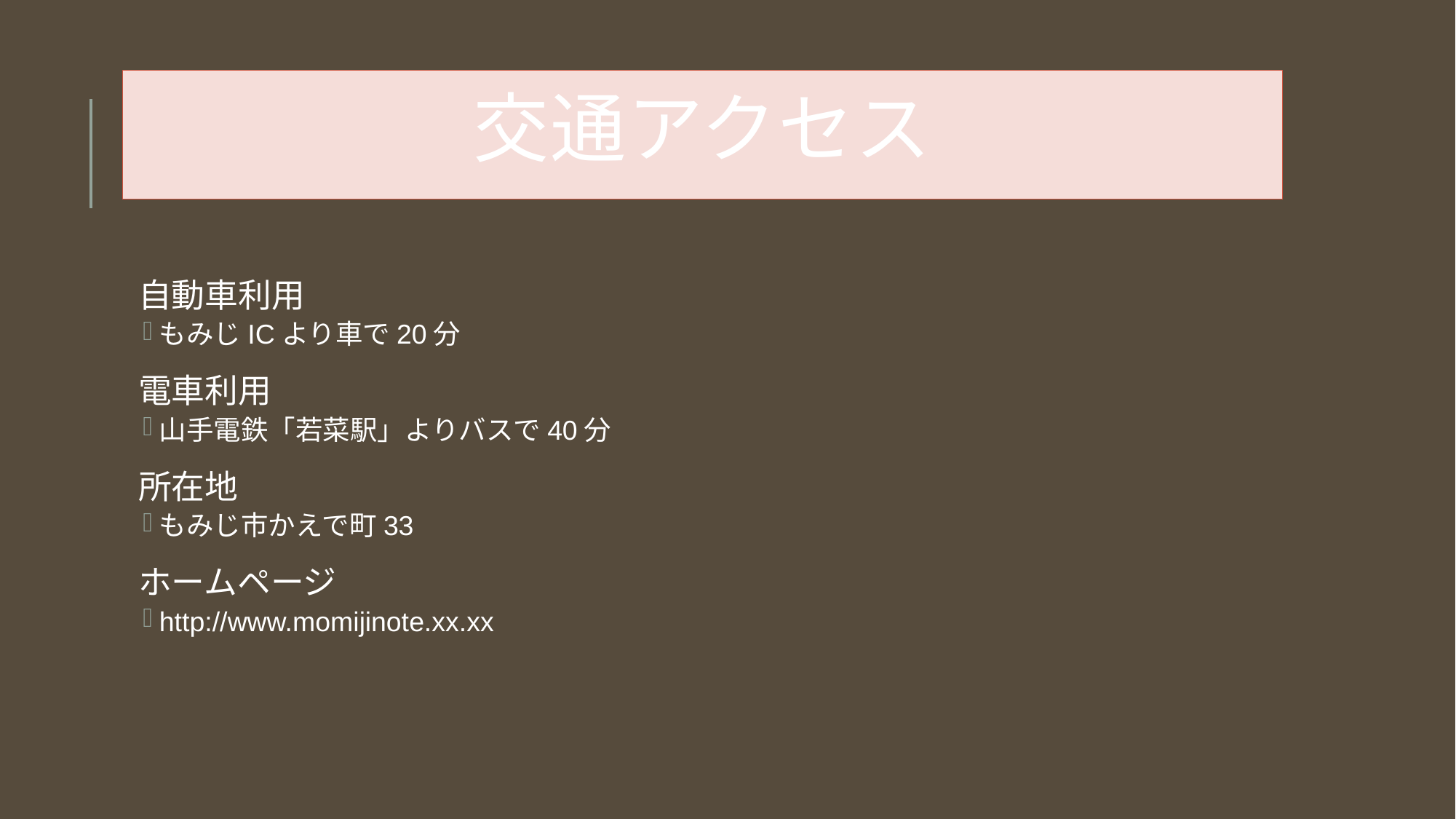

# 交通アクセス
自動車利用
もみじICより車で20分
電車利用
山手電鉄「若菜駅」よりバスで40分
所在地
もみじ市かえで町33
ホームページ
http://www.momijinote.xx.xx